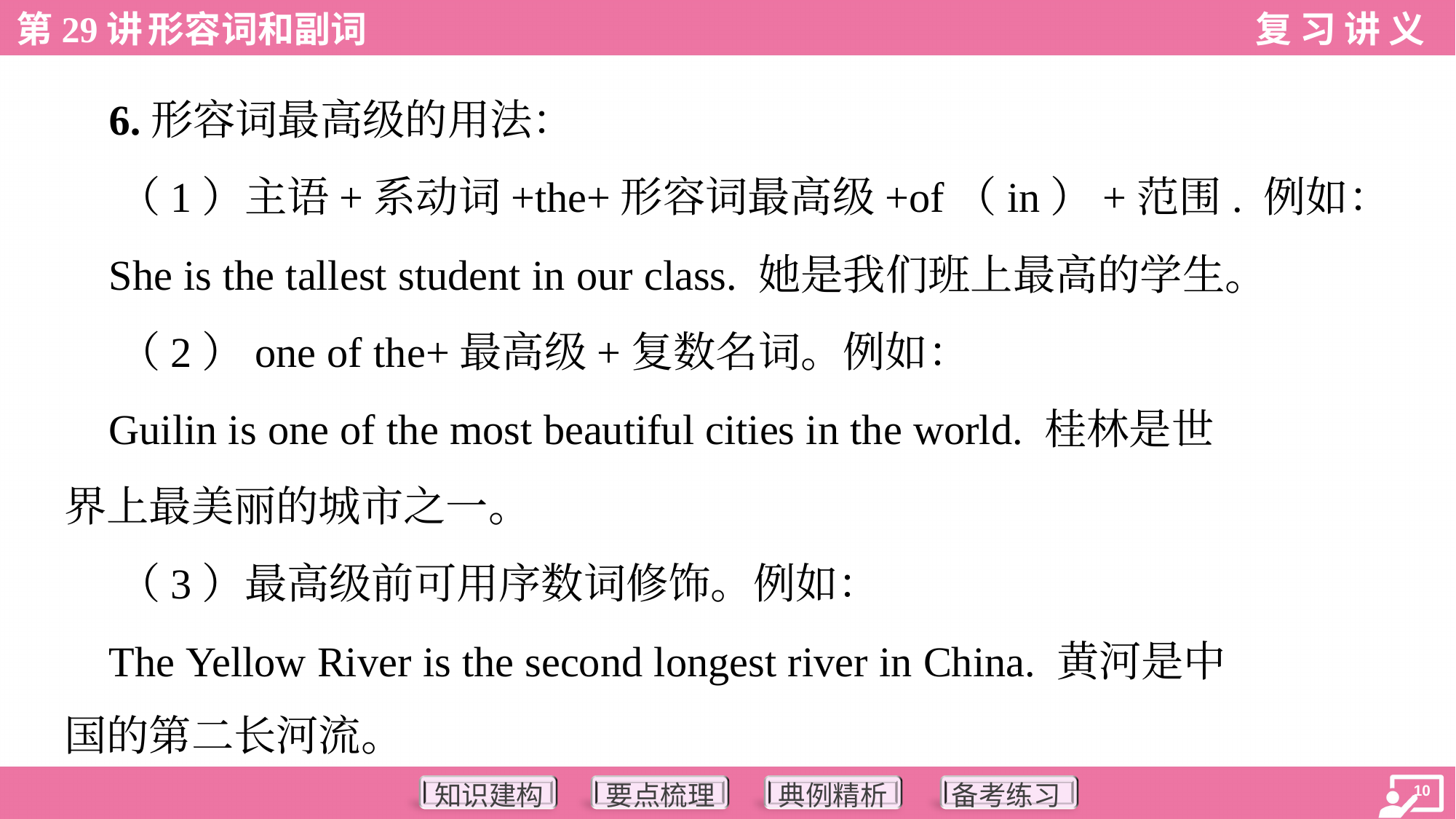

6.形容词最高级的用法：
    （1）主语+系动词+the+形容词最高级+of（in）+范围. 例如：
    She is the tallest student in our class. 她是我们班上最高的学生。
    （2）one of the+最高级+复数名词。例如：
    Guilin is one of the most beautiful cities in the world. 桂林是世
界上最美丽的城市之一。
    （3）最高级前可用序数词修饰。例如：
    The Yellow River is the second longest river in China. 黄河是中
国的第二长河流。